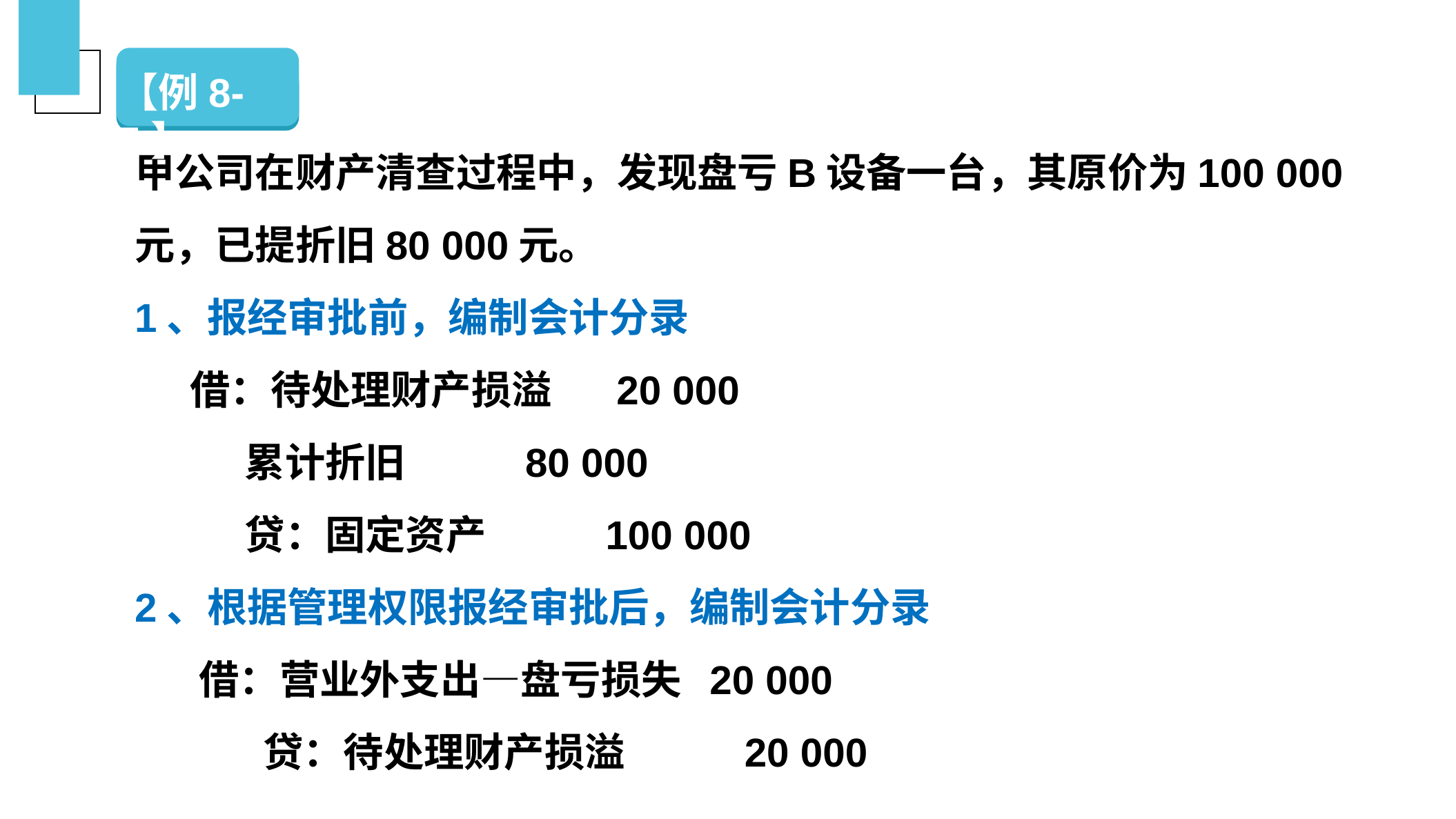

（二）银行存款的清查
【例8-5】
甲公司在财产清查过程中，发现盘亏B设备一台，其原价为100 000元，已提折旧80 000元。
1、报经审批前，编制会计分录
     借：待处理财产损溢      20 000
           累计折旧            80 000
           贷：固定资产            100 000
2、根据管理权限报经审批后，编制会计分录
      借：营业外支出—盘亏损失  20 000
             贷：待处理财产损溢            20 000